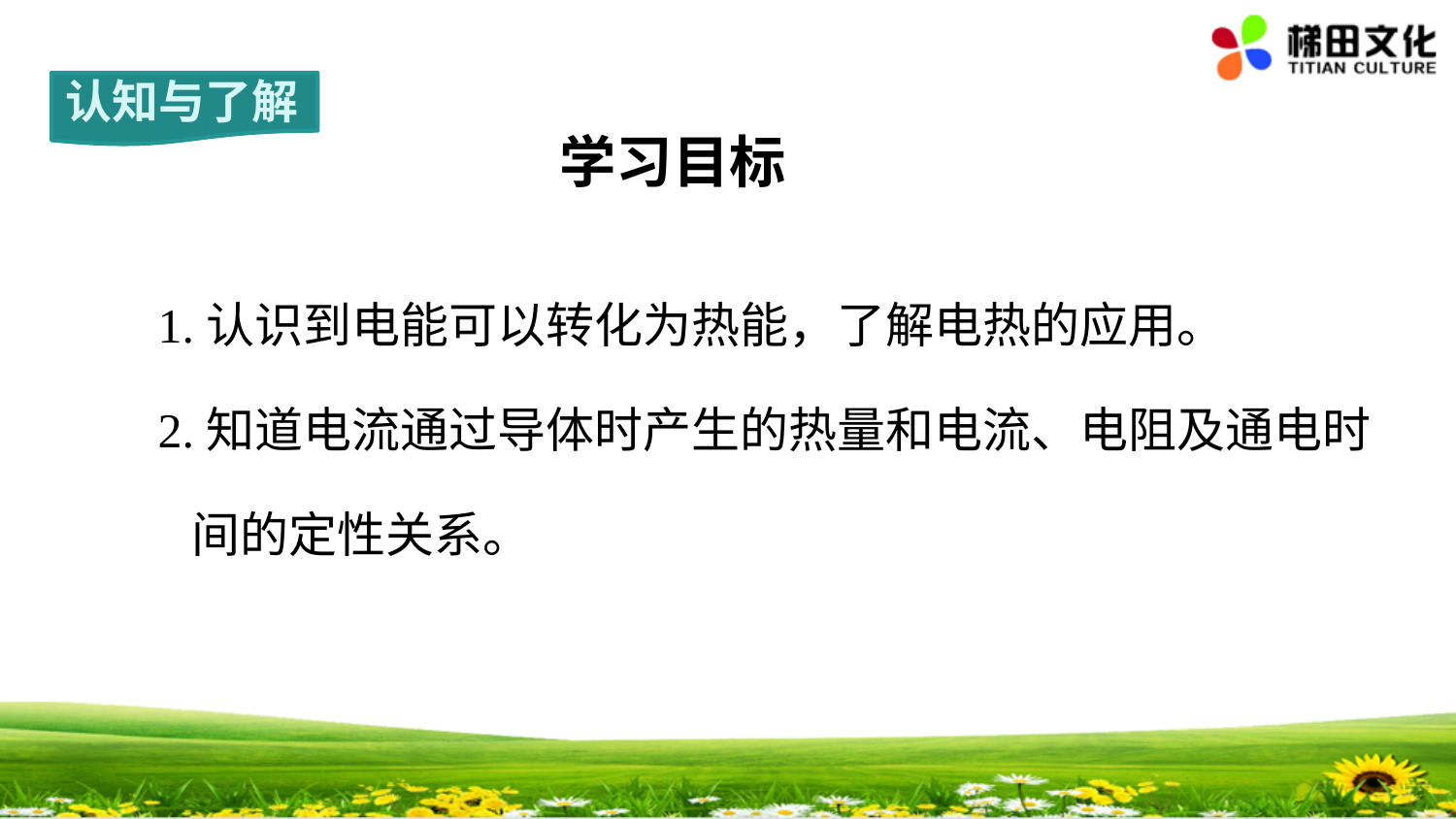

认知与了解

学习目标
1.认识到电能可以转化为热能，了解电热的应用。
2.知道电流通过导体时产生的热量和电流、电阻及通电时
  间的定性关系。